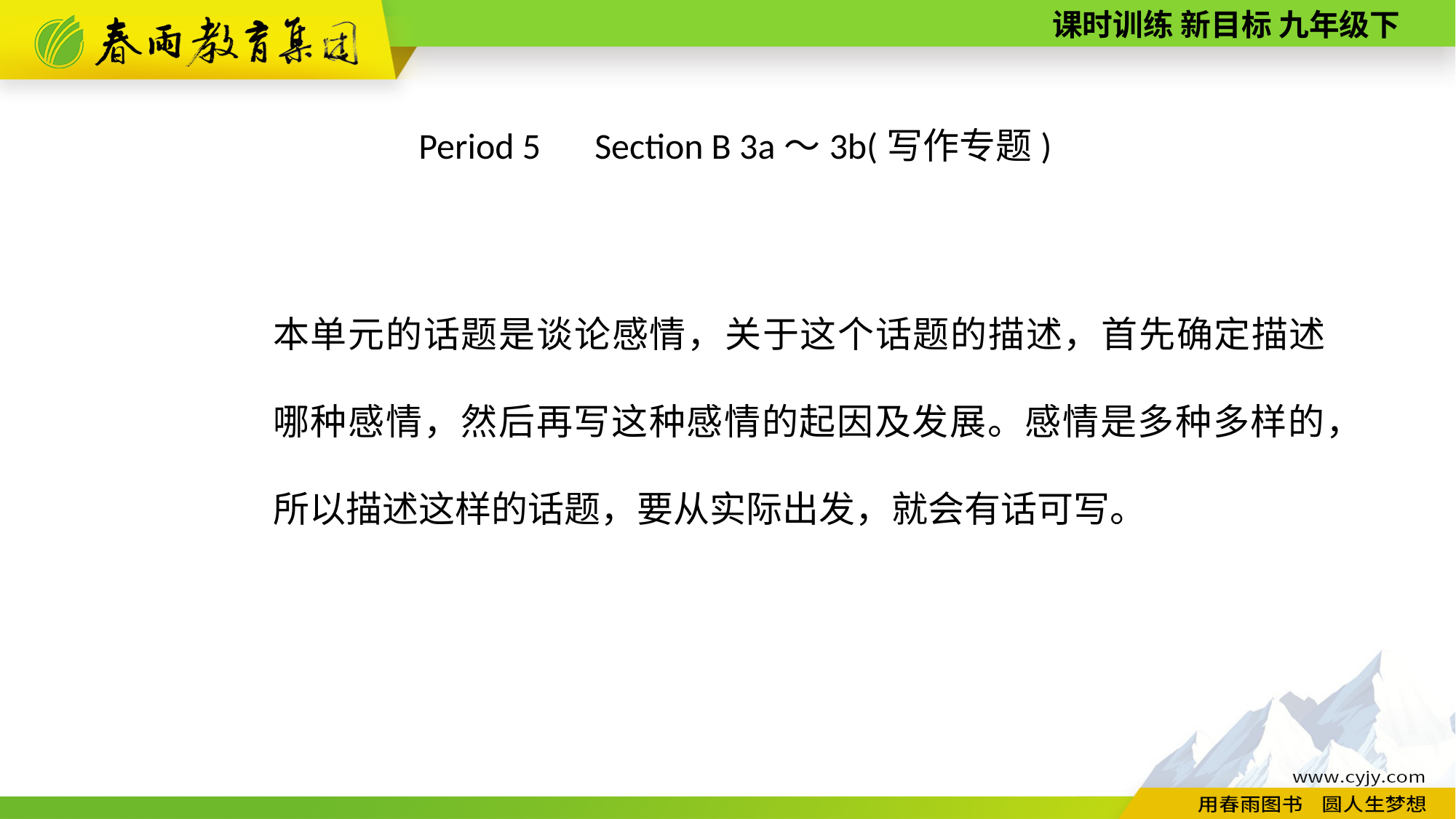

Period 5　Section B 3a～3b(写作专题)
本单元的话题是谈论感情，关于这个话题的描述，首先确定描述哪种感情，然后再写这种感情的起因及发展。感情是多种多样的，所以描述这样的话题，要从实际出发，就会有话可写。